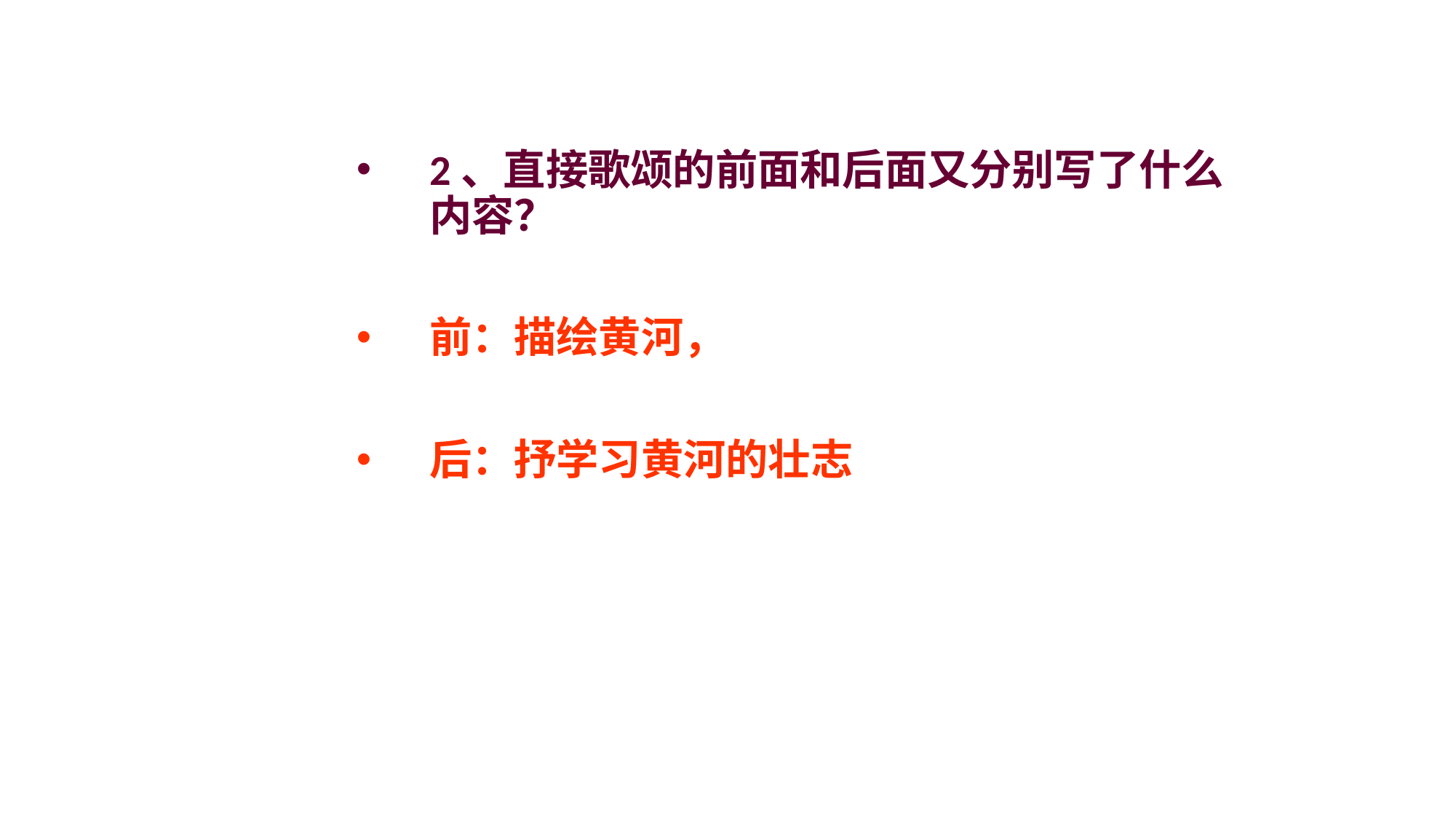

2、直接歌颂的前面和后面又分别写了什么内容？

前：描绘黄河，

后：抒学习黄河的壮志